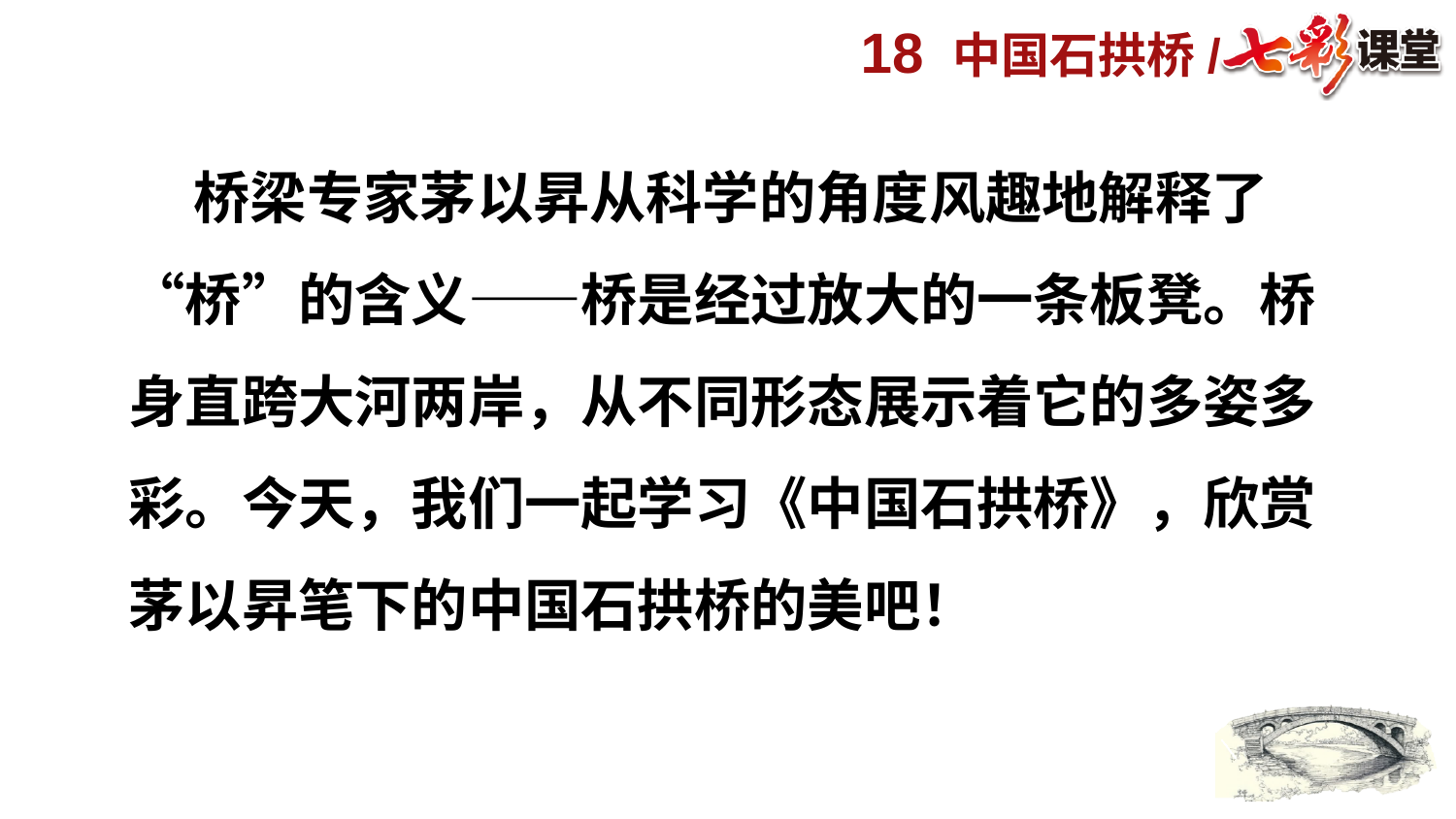

桥梁专家茅以昇从科学的角度风趣地解释了“桥”的含义——桥是经过放大的一条板凳。桥身直跨大河两岸，从不同形态展示着它的多姿多彩。今天，我们一起学习《中国石拱桥》，欣赏茅以昇笔下的中国石拱桥的美吧！